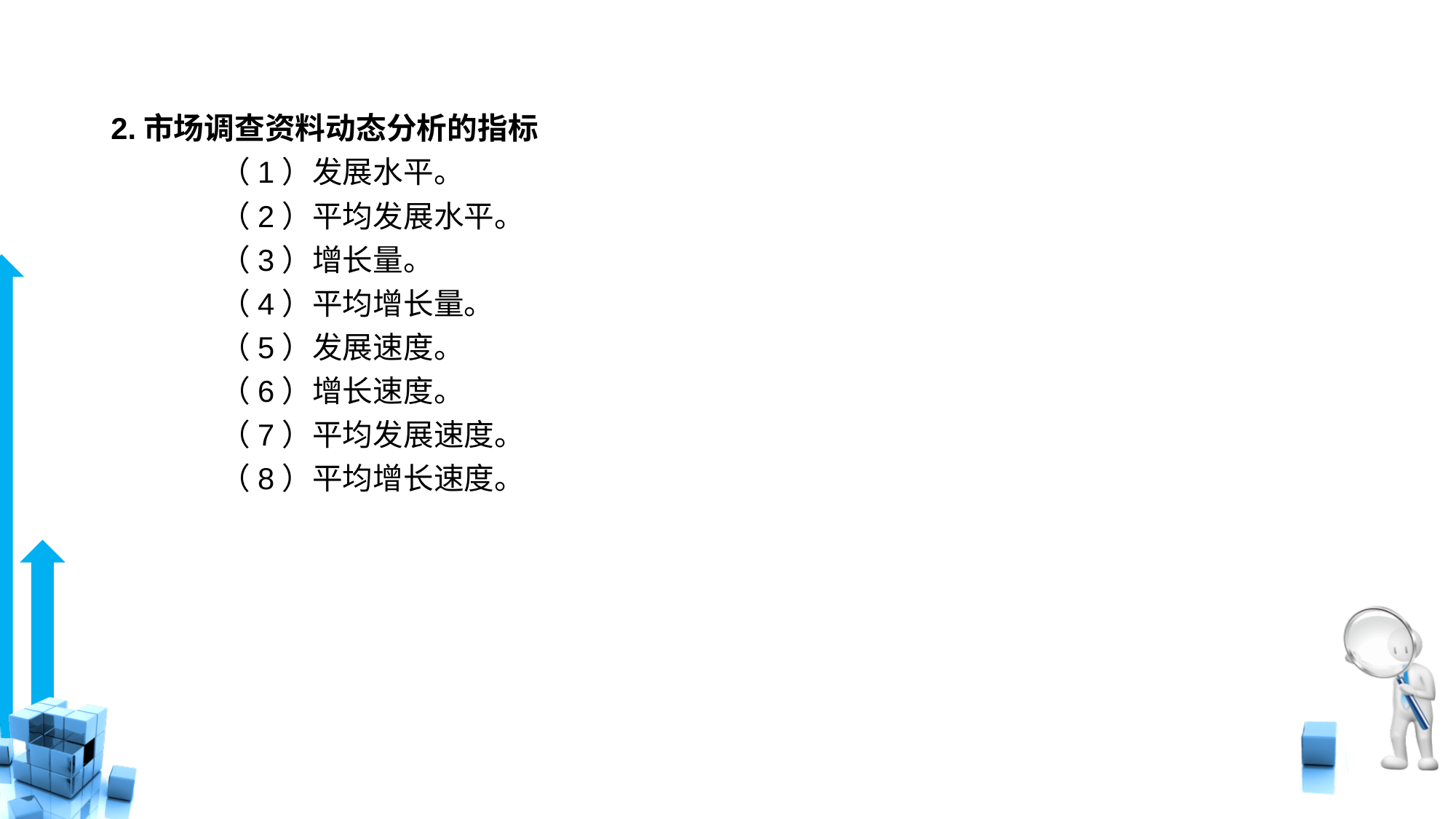

# 2.市场调查资料动态分析的指标
	（1）发展水平。
	（2）平均发展水平。
	（3）增长量。
	（4）平均增长量。
	（5）发展速度。
	（6）增长速度。
	（7）平均发展速度。
	（8）平均增长速度。